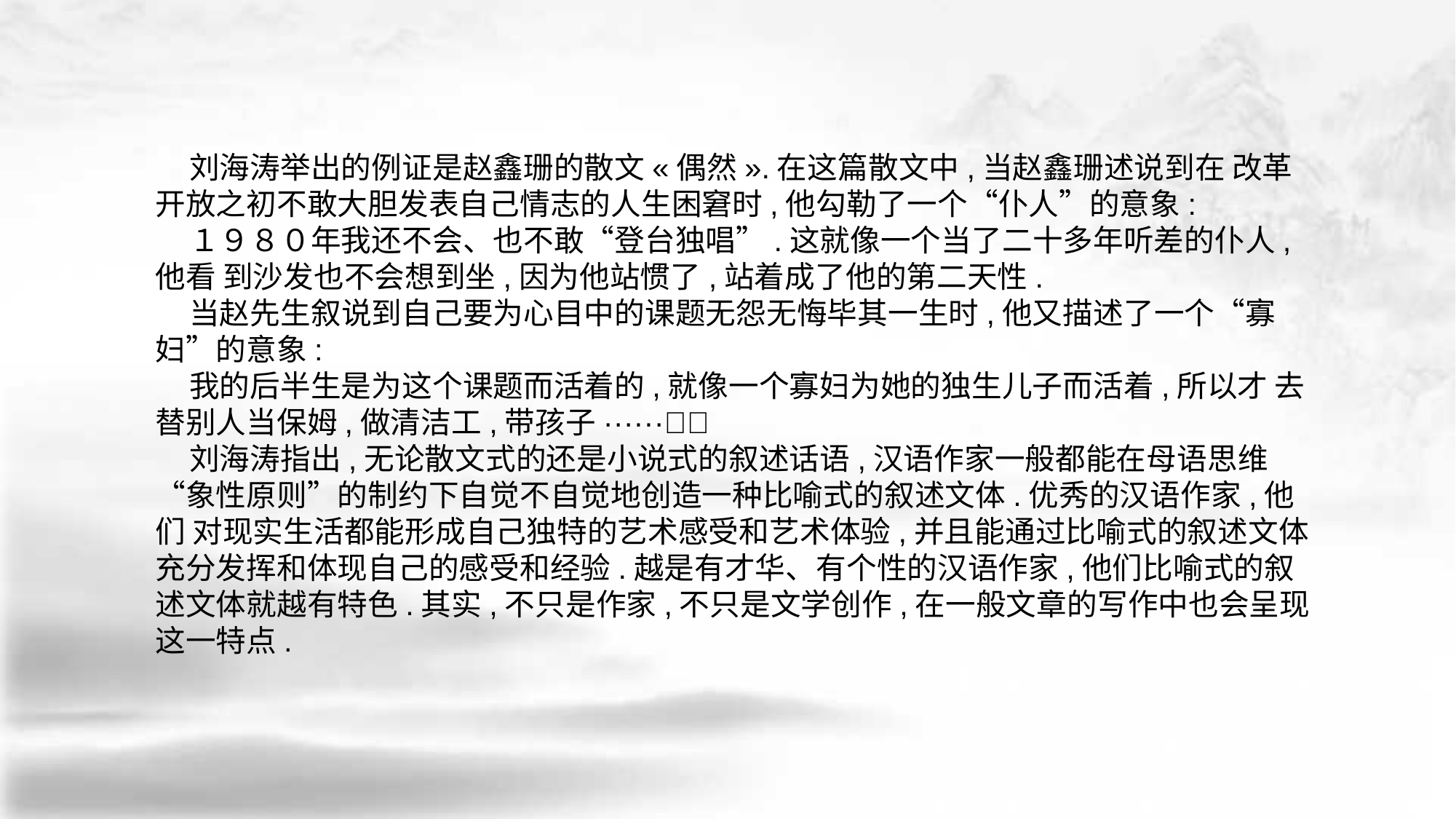

刘海涛举出的例证是赵鑫珊的散文«偶然».在这篇散文中,当赵鑫珊述说到在 改革开放之初不敢大胆发表自己情志的人生困窘时,他勾勒了一个“仆人”的意象:
    １９８０年我还不会、也不敢“登台独唱”.这就像一个当了二十多年听差的仆人,他看 到沙发也不会想到坐,因为他站惯了,站着成了他的第二天性.
    当赵先生叙说到自己要为心目中的课题无怨无悔毕其一生时,他又描述了一个“寡 妇”的意象:
    我的后半生是为这个课题而活着的,就像一个寡妇为她的独生儿子而活着,所以才 去替别人当保姆,做清洁工,带孩子······􀆺􀆺
    刘海涛指出,无论散文式的还是小说式的叙述话语,汉语作家一般都能在母语思维 “象性原则”的制约下自觉不自觉地创造一种比喻式的叙述文体.优秀的汉语作家,他们 对现实生活都能形成自己独特的艺术感受和艺术体验,并且能通过比喻式的叙述文体 充分发挥和体现自己的感受和经验.越是有才华、有个性的汉语作家,他们比喻式的叙 述文体就越有特色.其实,不只是作家,不只是文学创作,在一般文章的写作中也会呈现 这一特点.